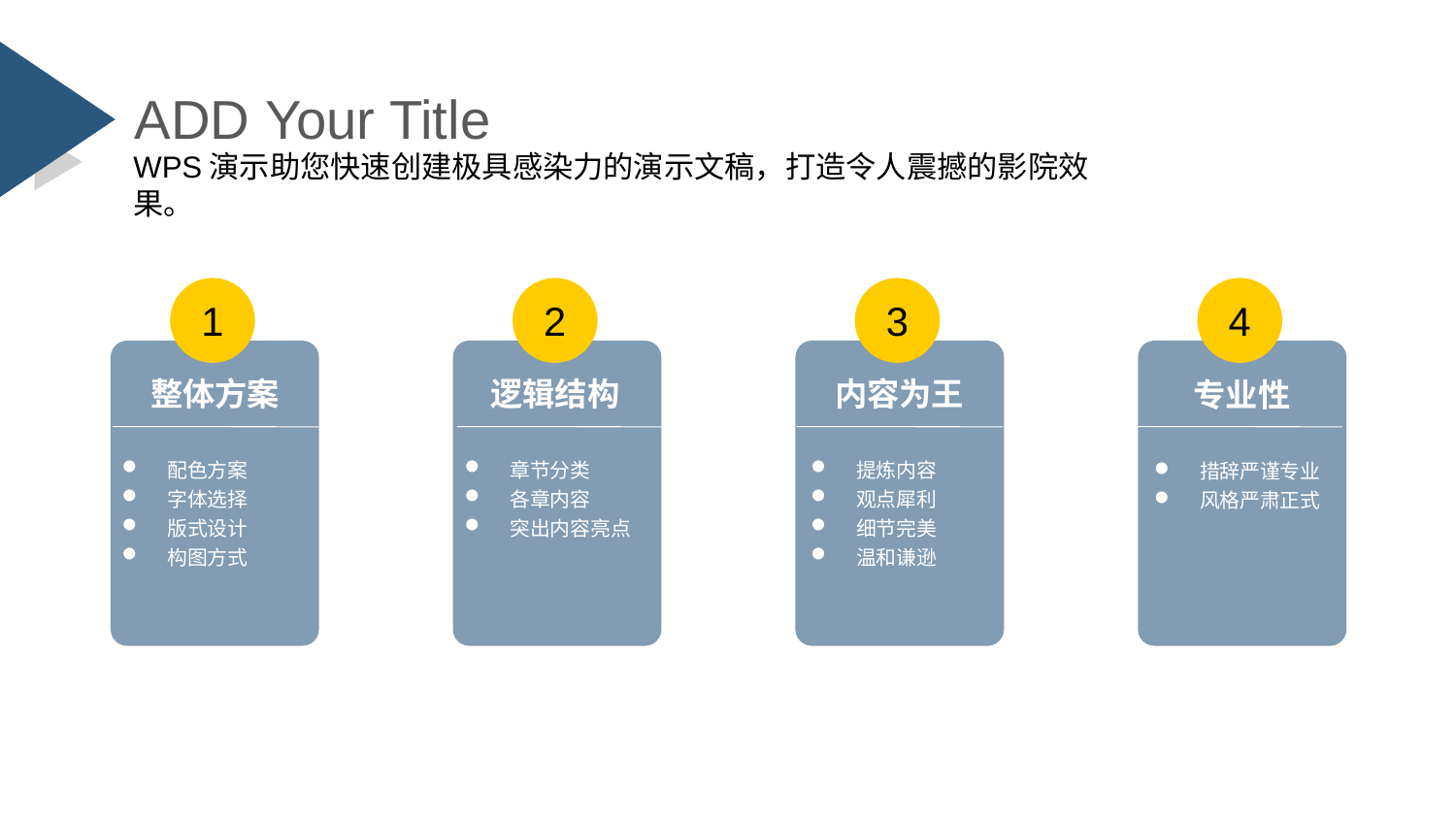

ADD Your Title

WPS演示助您快速创建极具感染力的演示文稿，打造令人震撼的影院效果。
1
2
3
4

整体方案
逻辑结构
内容为王
专业性

配色方案
字体选择
版式设计
构图方式
章节分类
各章内容
突出内容亮点
提炼内容
观点犀利
细节完美
温和谦逊
措辞严谨专业
风格严肃正式